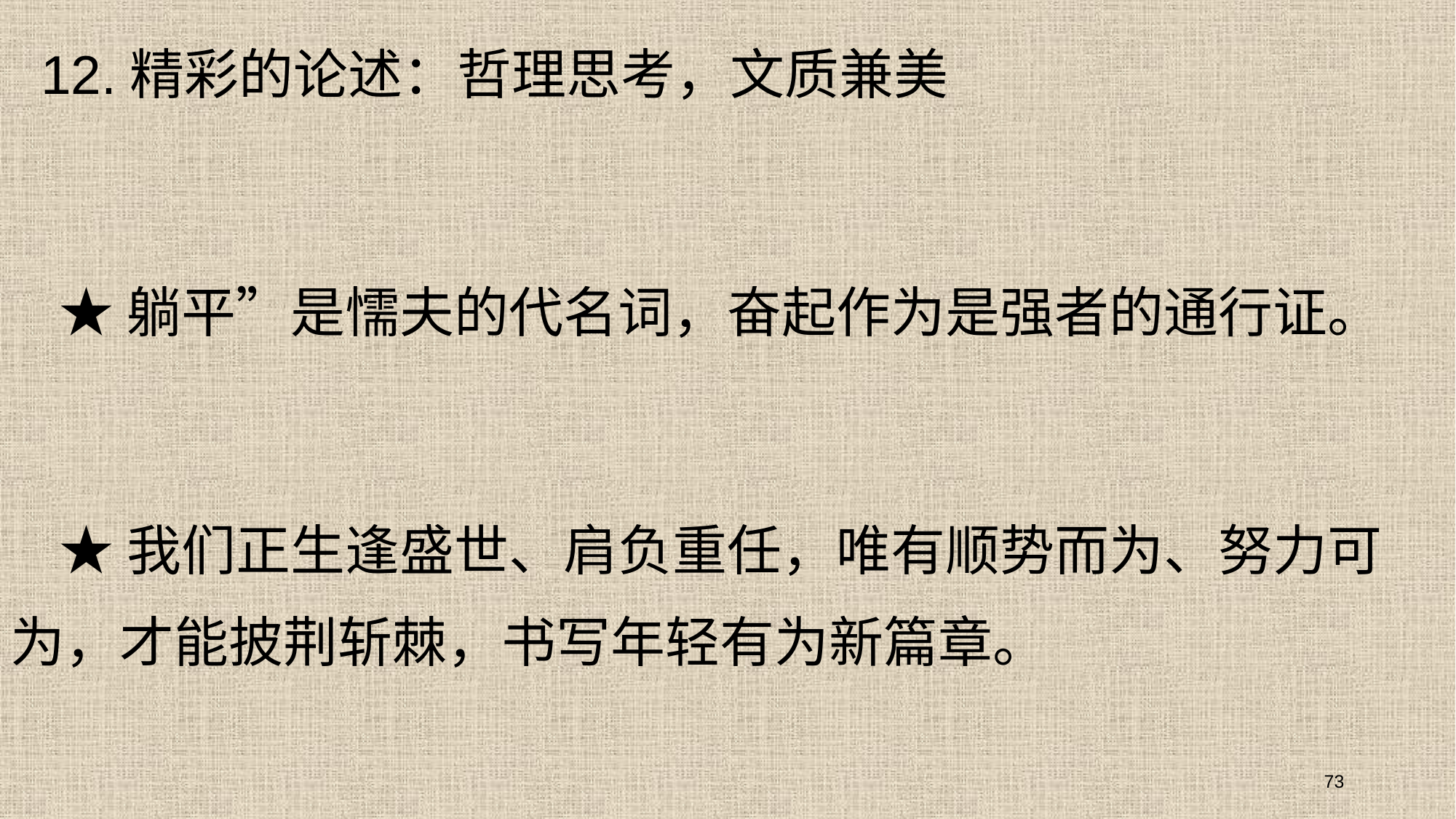

12.精彩的论述：哲理思考，文质兼美

    ★躺平”是懦夫的代名词，奋起作为是强者的通行证。

    ★我们正生逢盛世、肩负重任，唯有顺势而为、努力可为，才能披荆斩棘，书写年轻有为新篇章。

    ★振衣千仞岗，濯足万里流。世人称赞孔子的坚韧说：“知其不可，夫子犹为之”。在这个大有可为的时代里，我们为何不振衣而起一起踏尽千重浪，不愧万里风？
73